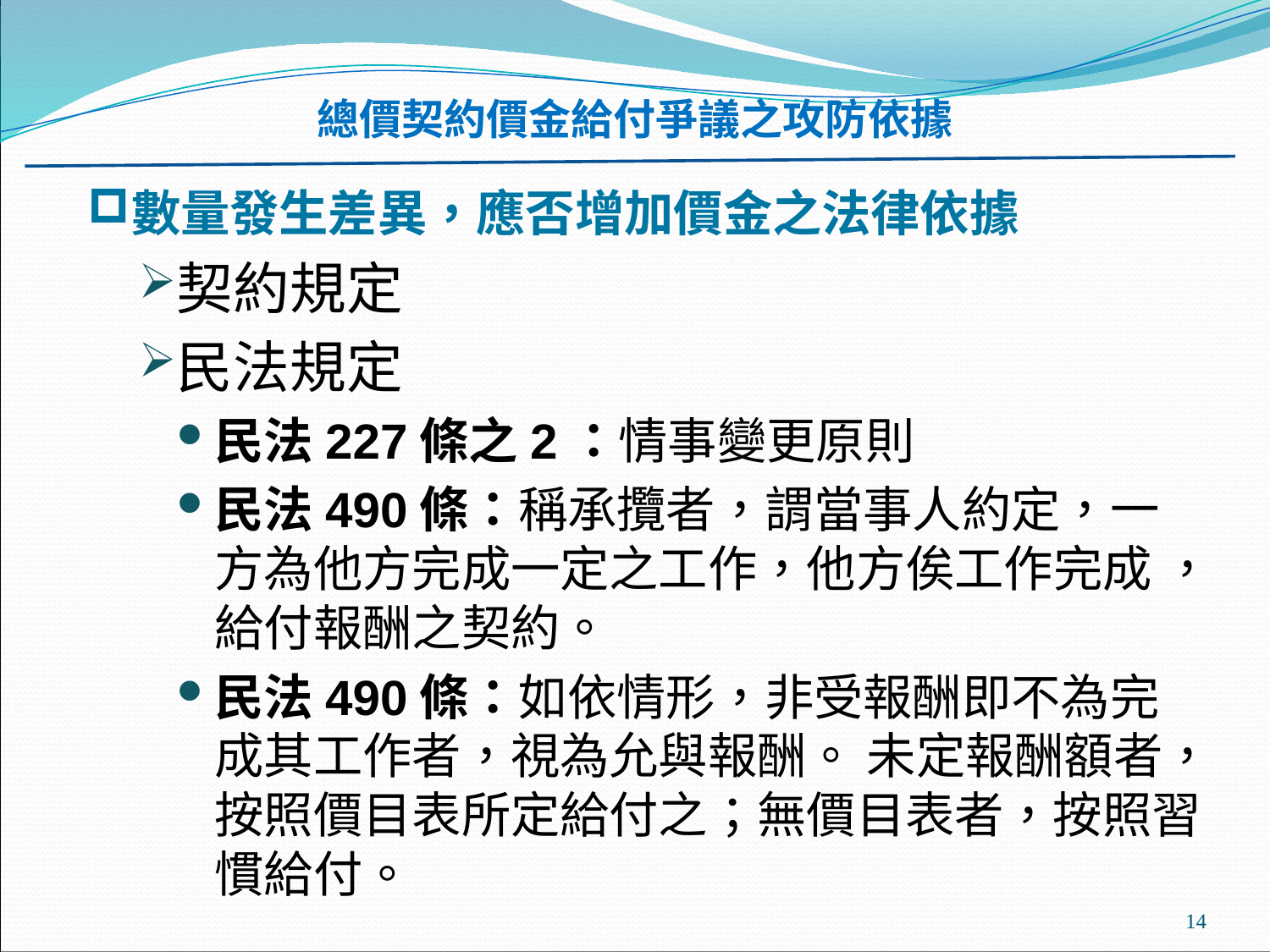

總價契約價金給付爭議之攻防依據
#
數量發生差異，應否增加價金之法律依據
契約規定
民法規定
民法227條之2：情事變更原則
民法490條：稱承攬者，謂當事人約定，一方為他方完成一定之工作，他方俟工作完成 ，給付報酬之契約。
民法490條：如依情形，非受報酬即不為完成其工作者，視為允與報酬。 未定報酬額者，按照價目表所定給付之；無價目表者，按照習慣給付。
14